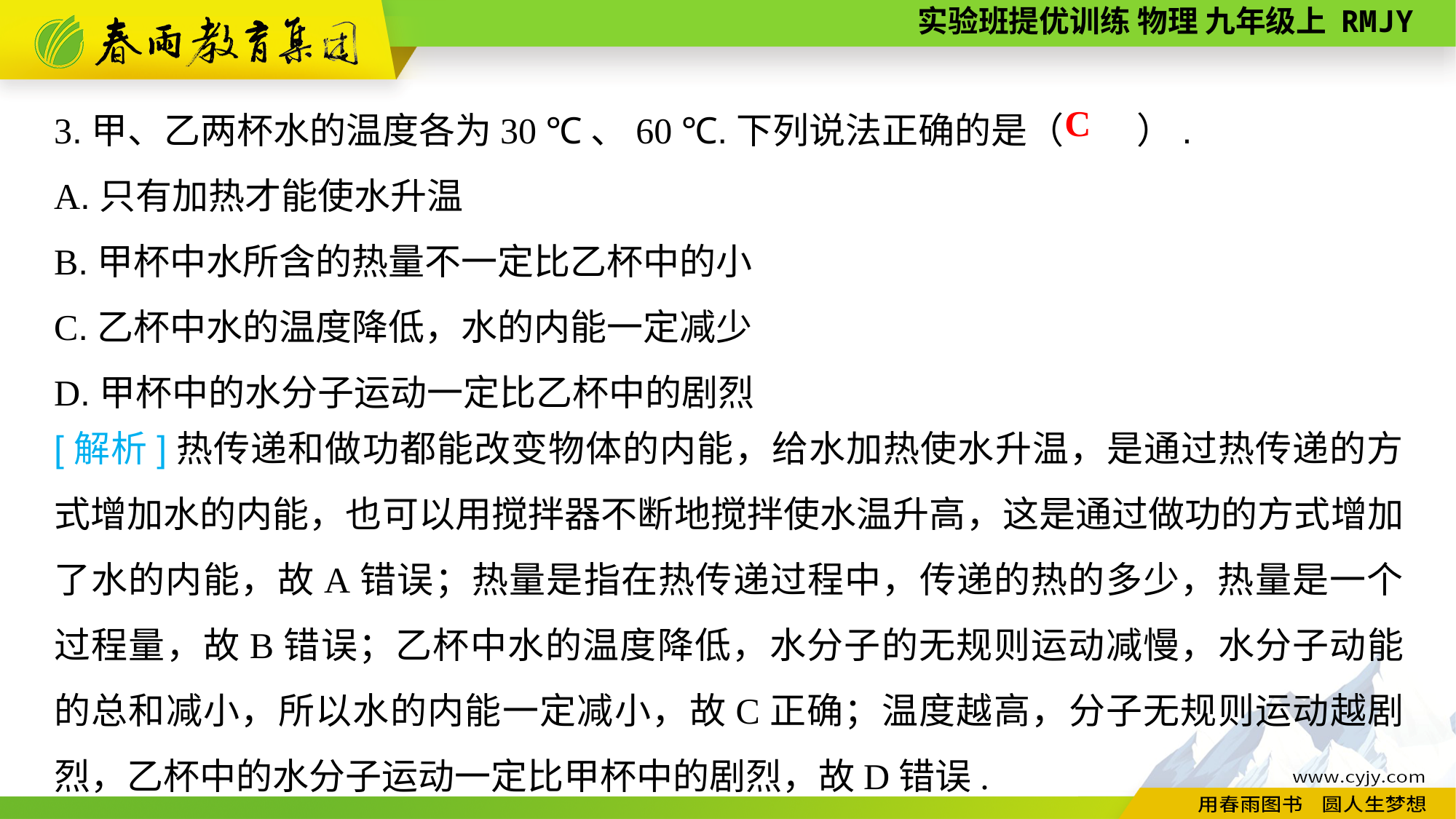

3.甲、乙两杯水的温度各为30 ℃、60 ℃.下列说法正确的是（　　）.
A.只有加热才能使水升温
B.甲杯中水所含的热量不一定比乙杯中的小
C.乙杯中水的温度降低，水的内能一定减少
D.甲杯中的水分子运动一定比乙杯中的剧烈
C
[解析]热传递和做功都能改变物体的内能，给水加热使水升温，是通过热传递的方式增加水的内能，也可以用搅拌器不断地搅拌使水温升高，这是通过做功的方式增加了水的内能，故A错误；热量是指在热传递过程中，传递的热的多少，热量是一个过程量，故B错误；乙杯中水的温度降低，水分子的无规则运动减慢，水分子动能的总和减小，所以水的内能一定减小，故C正确；温度越高，分子无规则运动越剧烈，乙杯中的水分子运动一定比甲杯中的剧烈，故D错误.